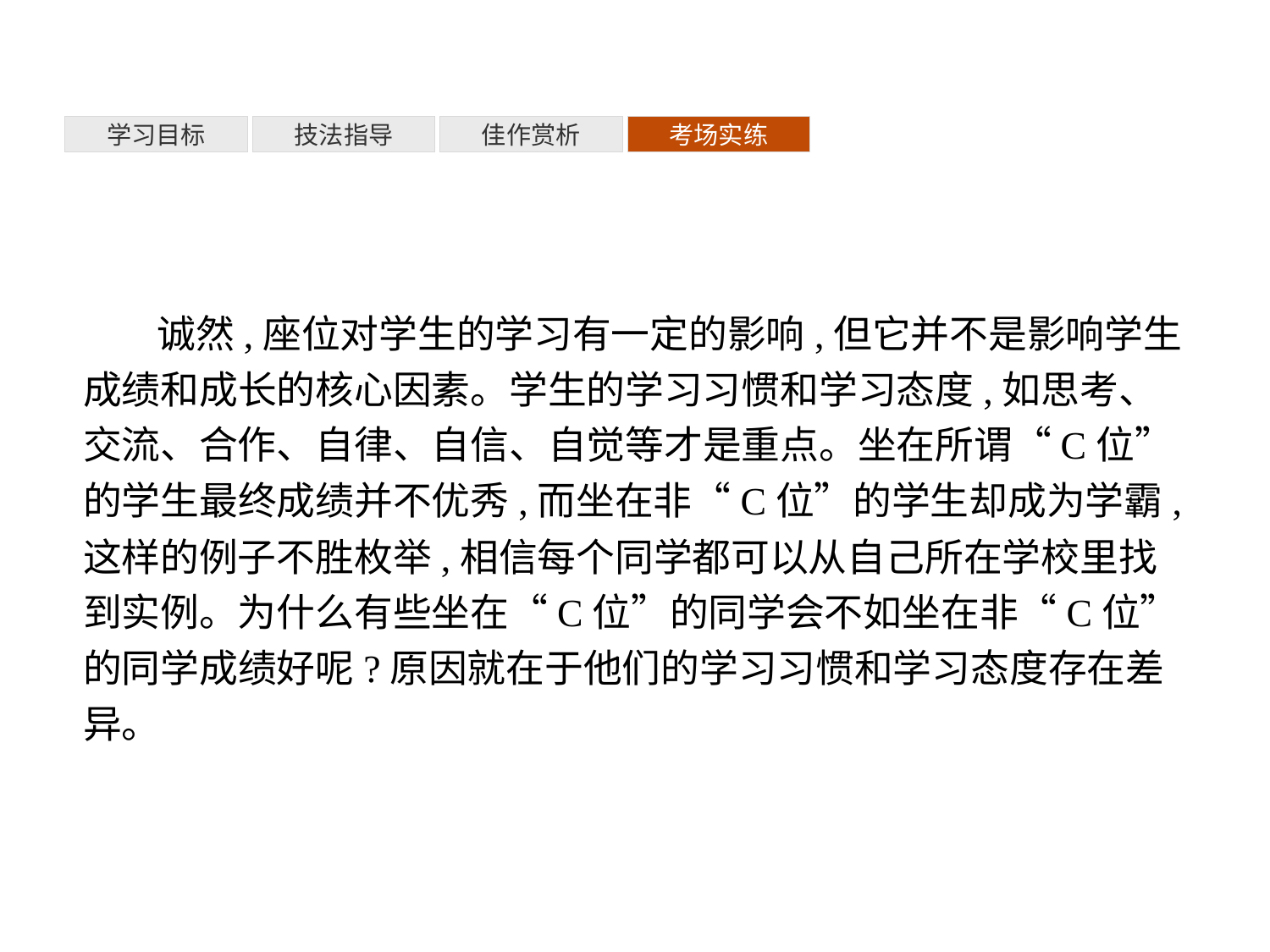

考场实练
学习目标
技法指导
佳作赏析
诚然,座位对学生的学习有一定的影响,但它并不是影响学生成绩和成长的核心因素。学生的学习习惯和学习态度,如思考、交流、合作、自律、自信、自觉等才是重点。坐在所谓“C位”的学生最终成绩并不优秀,而坐在非“C位”的学生却成为学霸,这样的例子不胜枚举,相信每个同学都可以从自己所在学校里找到实例。为什么有些坐在“C位”的同学会不如坐在非“C位”的同学成绩好呢?原因就在于他们的学习习惯和学习态度存在差异。